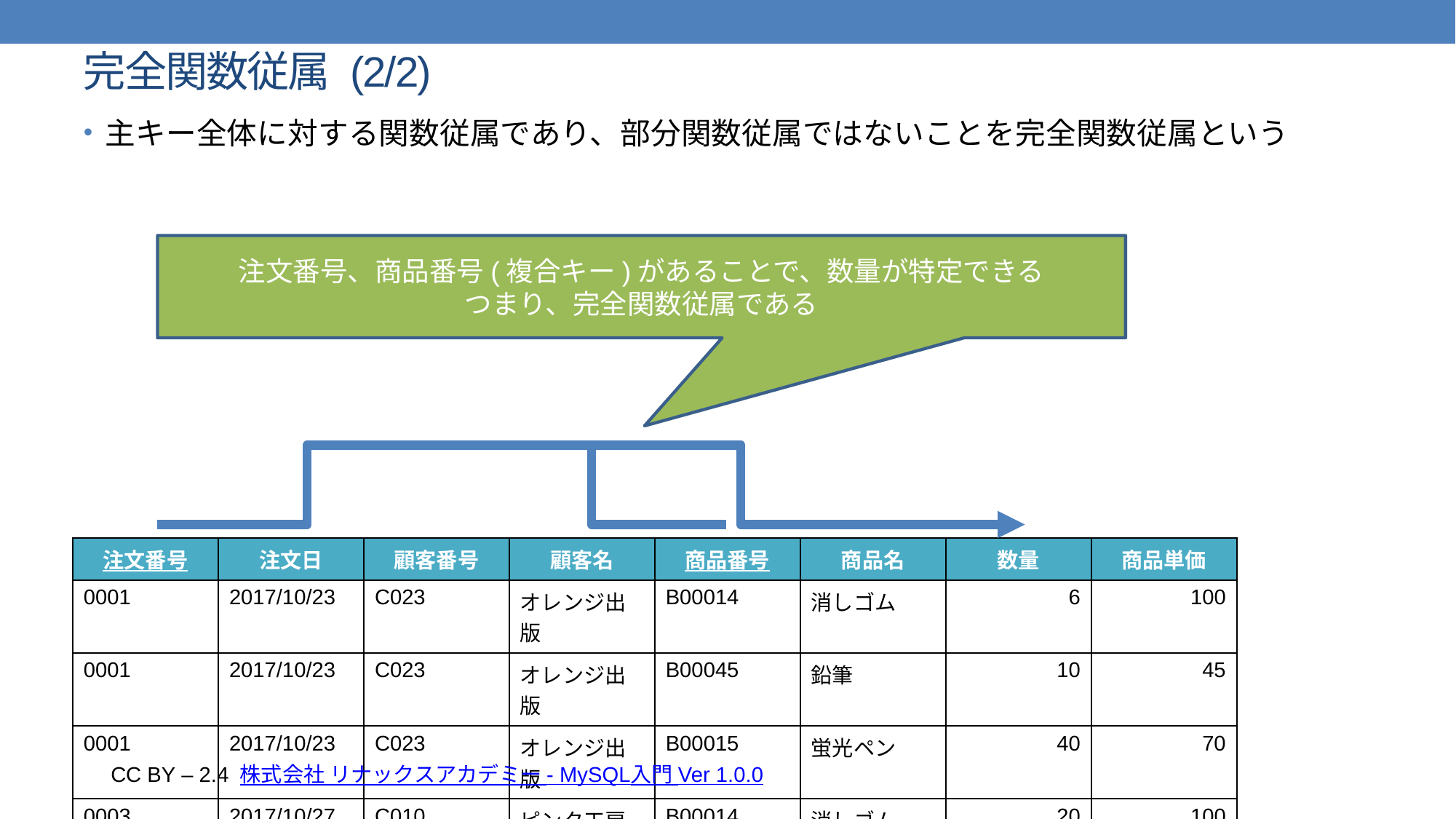

# 完全関数従属 (2/2)
主キー全体に対する関数従属であり、部分関数従属ではないことを完全関数従属という
注文番号、商品番号(複合キー)があることで、数量が特定できる
つまり、完全関数従属である
| 注文番号 | 注文日 | 顧客番号 | 顧客名 | 商品番号 | 商品名 | 数量 | 商品単価 |
| --- | --- | --- | --- | --- | --- | --- | --- |
| 0001 | 2017/10/23 | C023 | オレンジ出版 | B00014 | 消しゴム | 6 | 100 |
| 0001 | 2017/10/23 | C023 | オレンジ出版 | B00045 | 鉛筆 | 10 | 45 |
| 0001 | 2017/10/23 | C023 | オレンジ出版 | B00015 | 蛍光ペン | 40 | 70 |
| 0003 | 2017/10/27 | C010 | ピンク工房 | B00014 | 消しゴム | 20 | 100 |
CC BY – 2.4 株式会社 リナックスアカデミー - MySQL入門 Ver 1.0.0